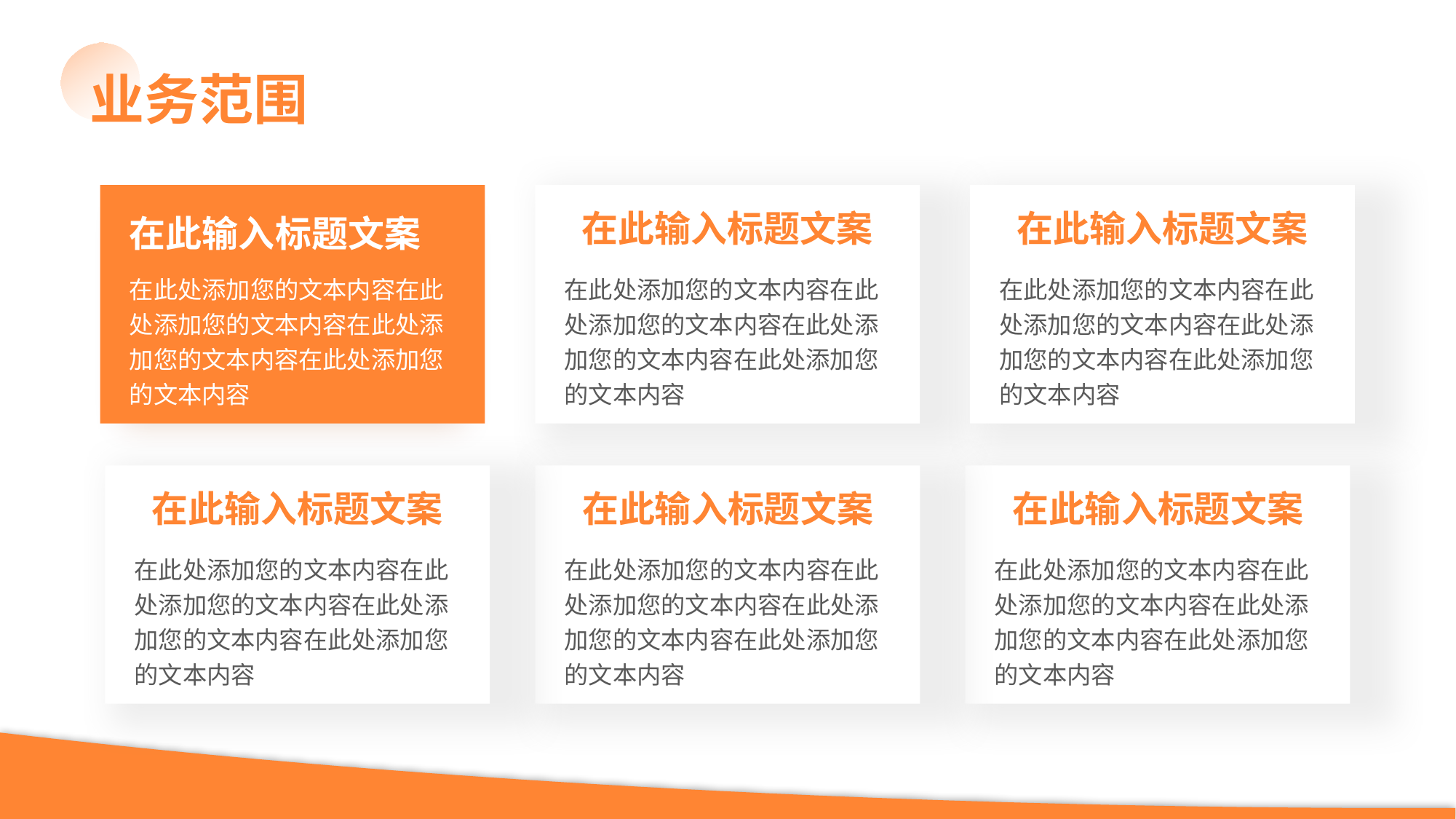

业务范围

在此输入标题文案
在此处添加您的文本内容在此处添加您的文本内容在此处添加您的文本内容在此处添加您的文本内容

在此输入标题文案
在此处添加您的文本内容在此处添加您的文本内容在此处添加您的文本内容在此处添加您的文本内容

在此输入标题文案
在此处添加您的文本内容在此处添加您的文本内容在此处添加您的文本内容在此处添加您的文本内容

在此输入标题文案
在此处添加您的文本内容在此处添加您的文本内容在此处添加您的文本内容在此处添加您的文本内容

在此输入标题文案
在此处添加您的文本内容在此处添加您的文本内容在此处添加您的文本内容在此处添加您的文本内容

在此输入标题文案
在此处添加您的文本内容在此处添加您的文本内容在此处添加您的文本内容在此处添加您的文本内容